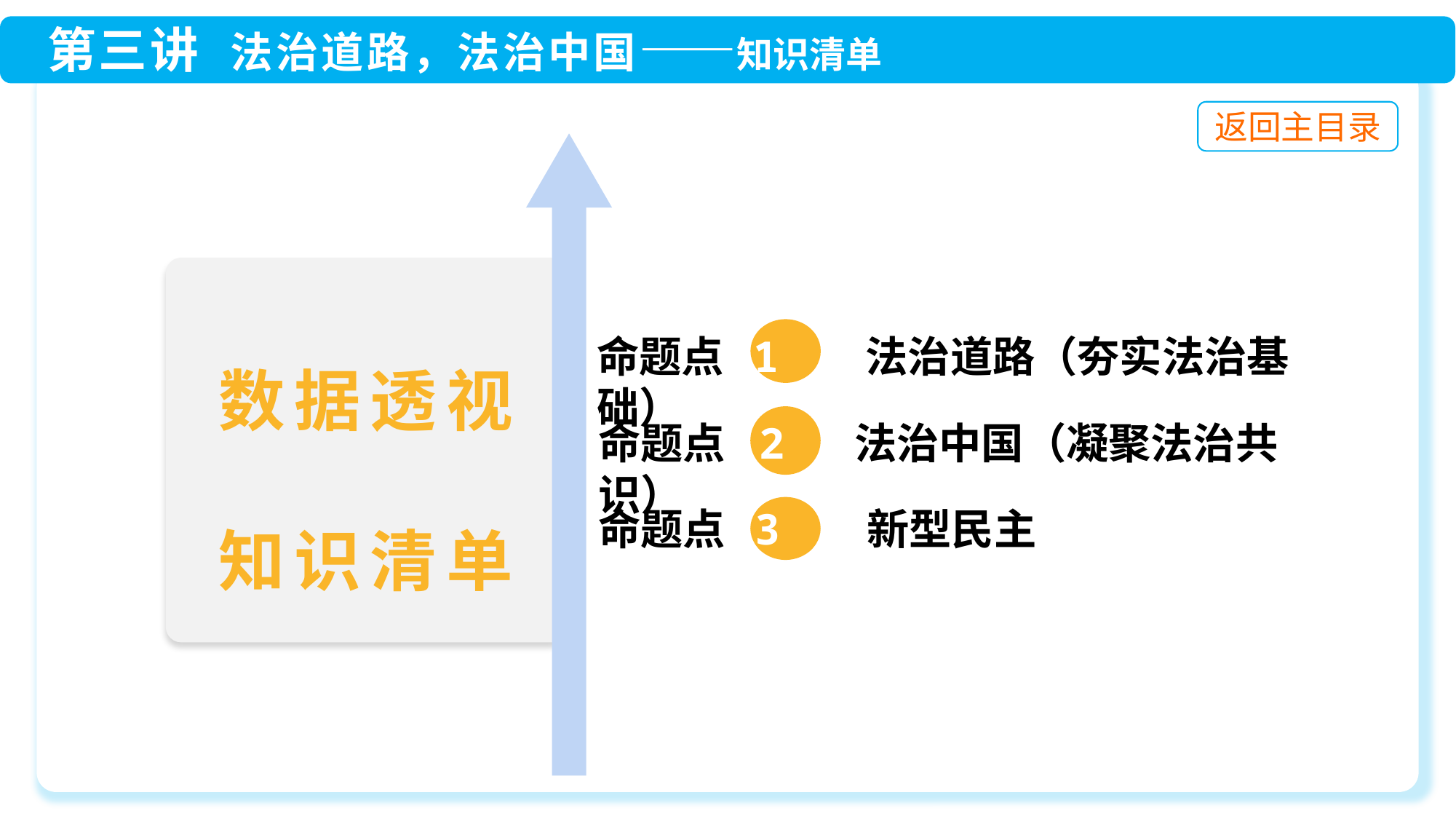

命题点  1   法治道路（夯实法治基础）
命题点  3   新型民主
命题点  2  法治中国（凝聚法治共识）
数据透视
知识清单